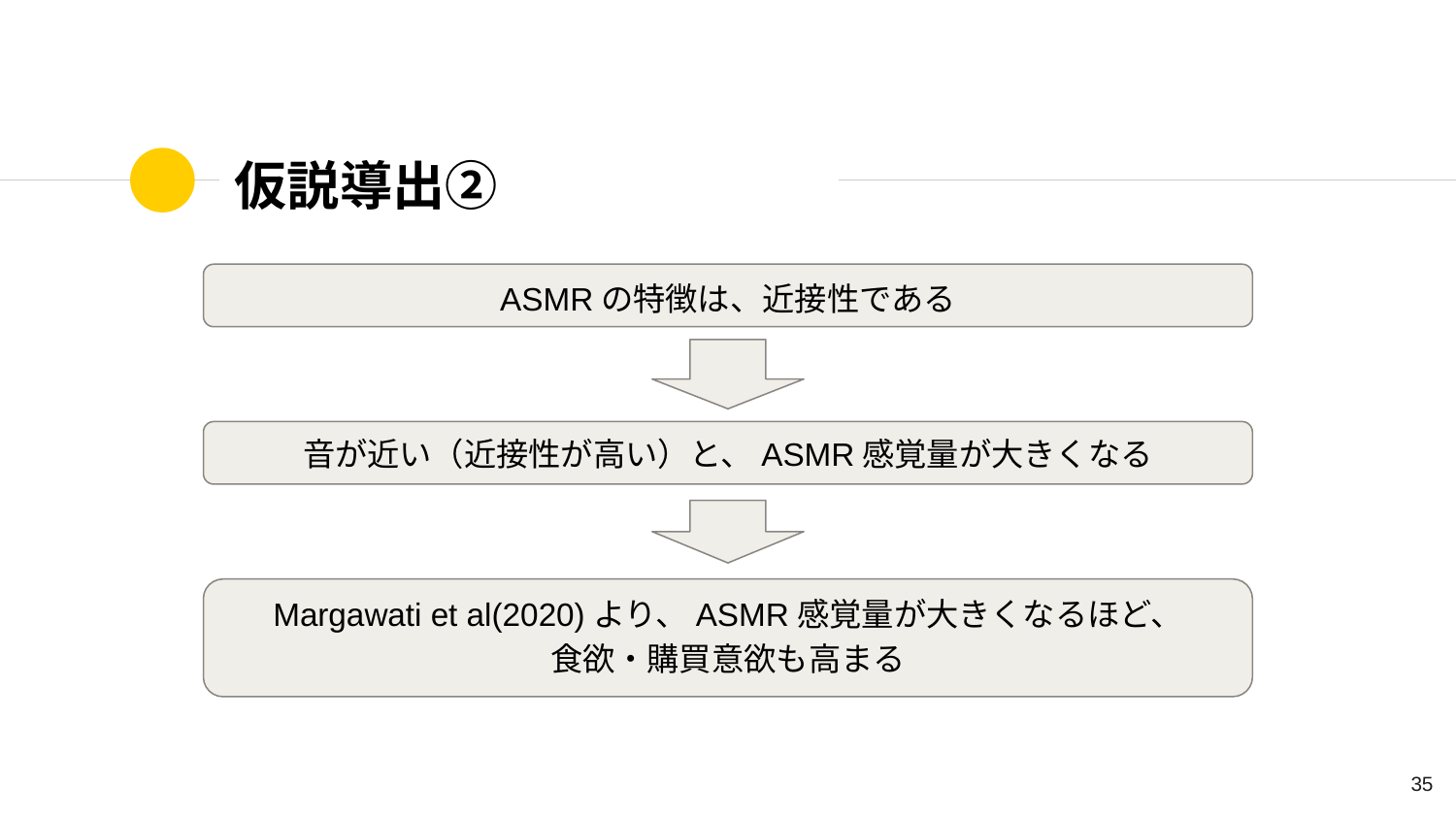

# 仮説導出②
ASMRの特徴は、近接性である

音が近い（近接性が高い）と、ASMR感覚量が大きくなる

Margawati et al(2020)より、ASMR感覚量が大きくなるほど、
食欲・購買意欲も高まる

35